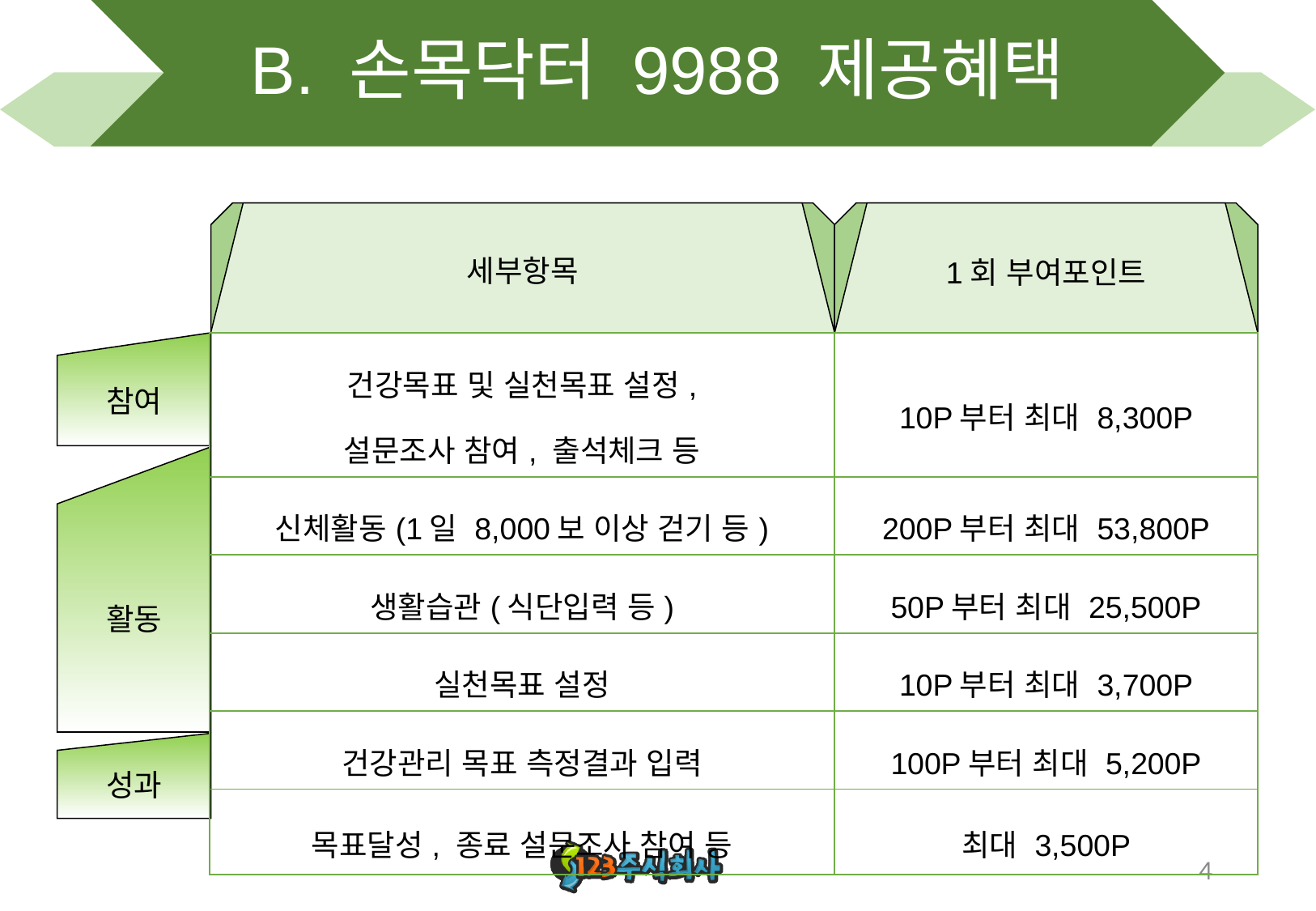

# B. 손목닥터 9988 제공혜택
세부항목

1회 부여포인트
참여
| 건강목표 및 실천목표 설정, 설문조사 참여, 출석체크 등 | 10P부터 최대 8,300P |
| --- | --- |
| 신체활동(1일 8,000보 이상 걷기 등) | 200P부터 최대 53,800P |
| 생활습관(식단입력 등) | 50P부터 최대 25,500P |
| 실천목표 설정 | 10P부터 최대 3,700P |
| 건강관리 목표 측정결과 입력 | 100P부터 최대 5,200P |
| 목표달성, 종료 설문조사 참여 등 | 최대 3,500P |
활동
성과
4